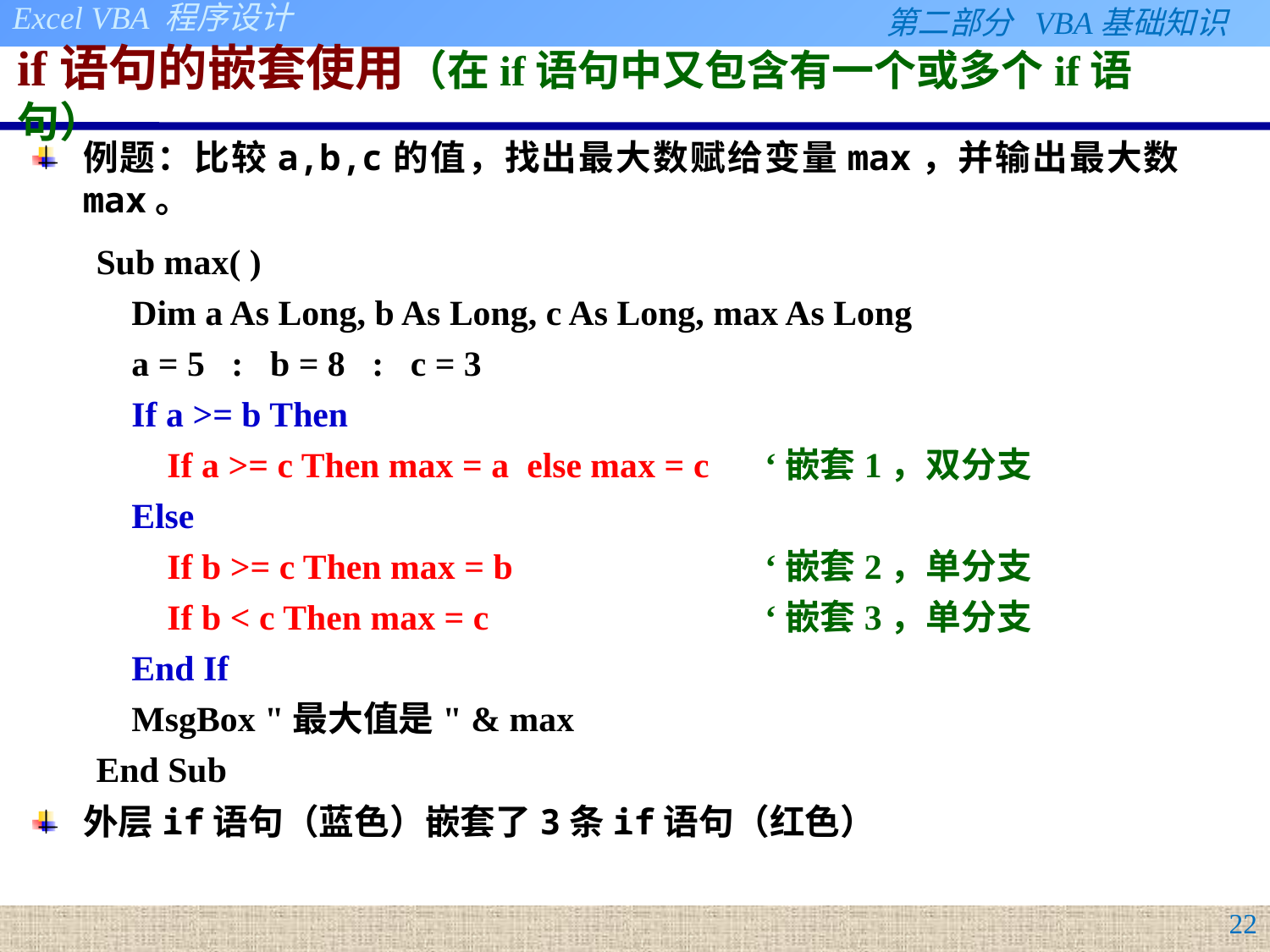

# if语句的嵌套使用（在if语句中又包含有一个或多个if语句）
例题：比较a,b,c的值，找出最大数赋给变量max，并输出最大数max。
Sub max( )
    Dim a As Long, b As Long, c As Long, max As Long
    a = 5   :   b = 8   :   c = 3
    If a >= b Then
        If a >= c Then max = a  else max = c   	‘嵌套1，双分支
    Else
        If b >= c Then max = b                     	‘嵌套2，单分支
        If b < c Then max = c			‘嵌套3，单分支
    End If
    MsgBox "最大值是" & max
End Sub
外层if语句（蓝色）嵌套了3条if语句（红色）